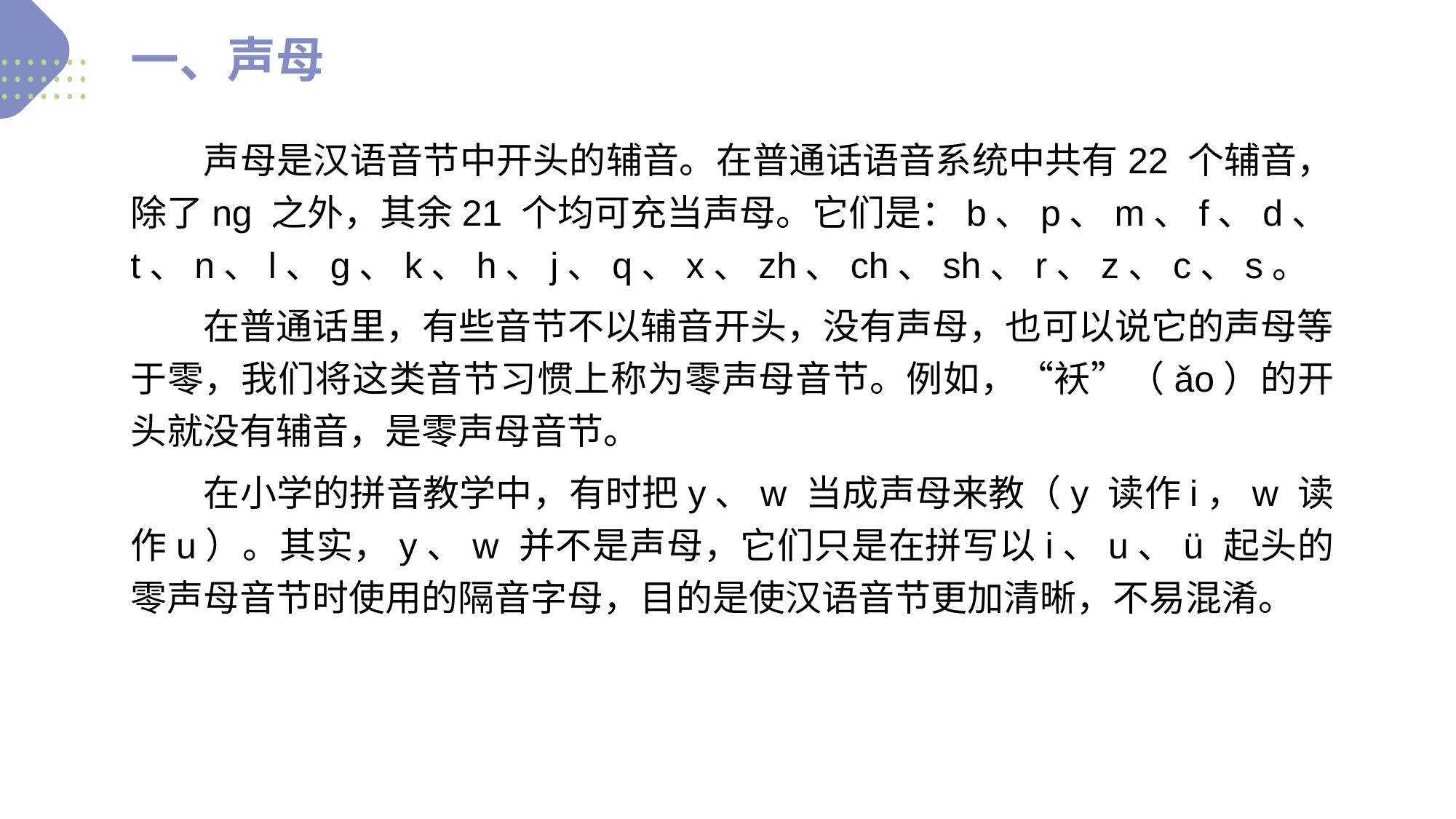

一、声母

　　声母是汉语音节中开头的辅音。在普通话语音系统中共有22 个辅音，除了nɡ 之外，其余21 个均可充当声母。它们是：b、p、m、f、d、t、n、l、ɡ、k、h、j、q、x、zh、ch、sh、r、z、c、s。
　　在普通话里，有些音节不以辅音开头，没有声母，也可以说它的声母等于零，我们将这类音节习惯上称为零声母音节。例如，“袄”（ǎo）的开头就没有辅音，是零声母音节。
　　在小学的拼音教学中，有时把y、w 当成声母来教（y 读作i，w 读作u）。其实，y、w 并不是声母，它们只是在拼写以i、u、ü 起头的零声母音节时使用的隔音字母，目的是使汉语音节更加清晰，不易混淆。